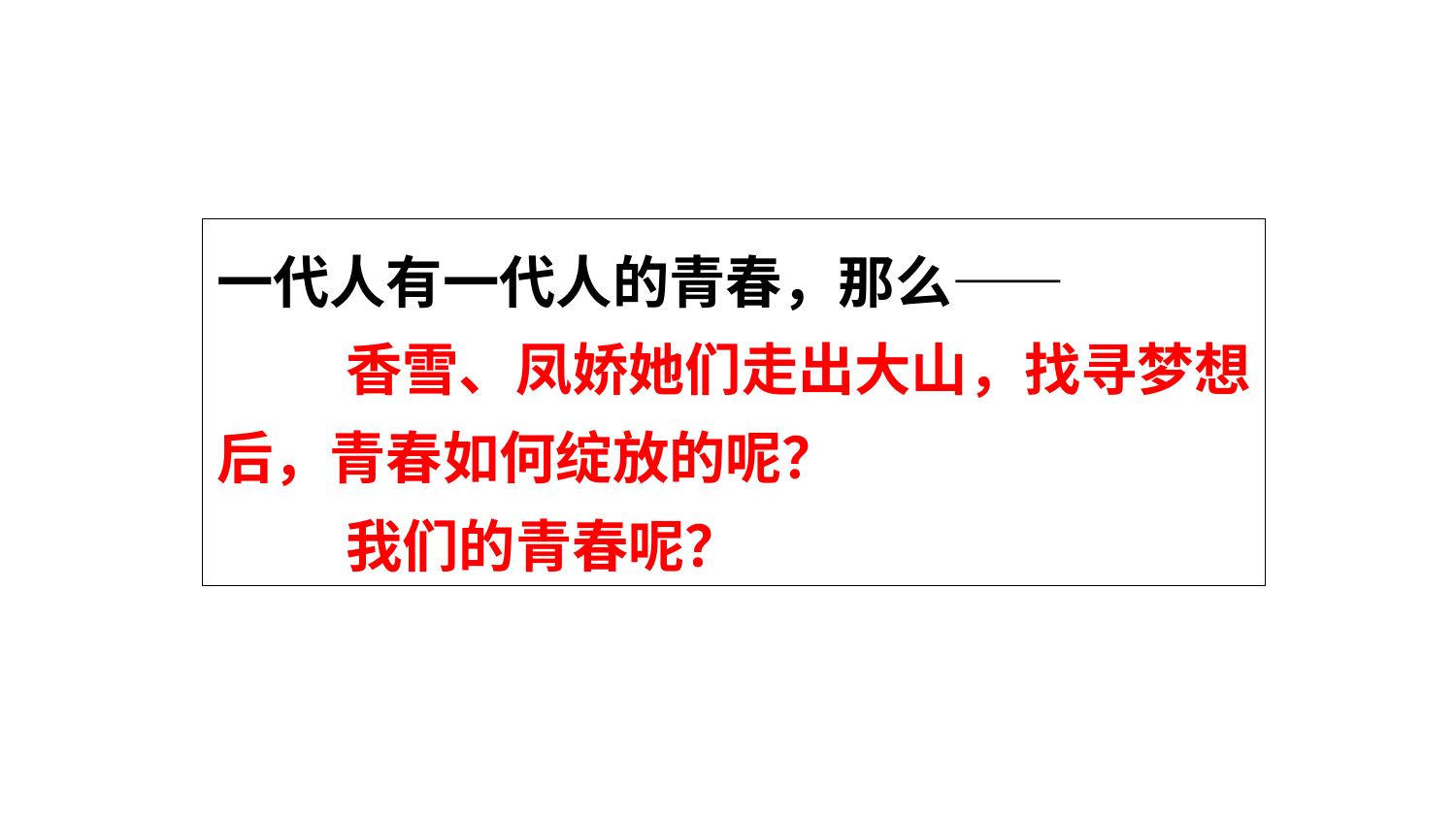

一代人有一代人的青春，那么——
         香雪、凤娇她们走出大山，找寻梦想后，青春如何绽放的呢？
         我们的青春呢？